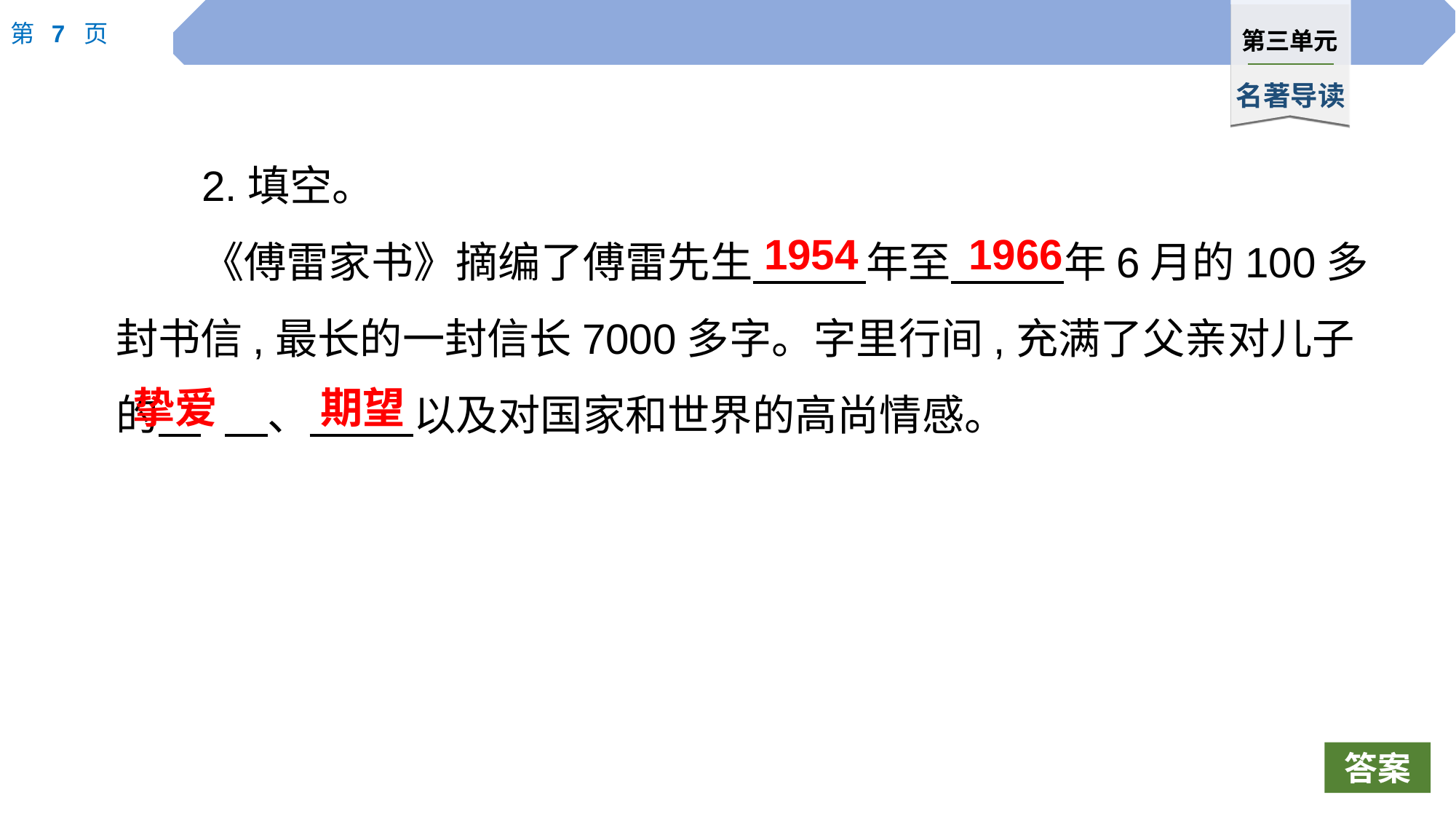

2.填空。
《傅雷家书》摘编了傅雷先生　   　年至　   　年6月的100多封书信,最长的一封信长7000多字。字里行间,充满了父亲对儿子的　	　、　  　以及对国家和世界的高尚情感。
1954
1966
挚爱
期望
答案